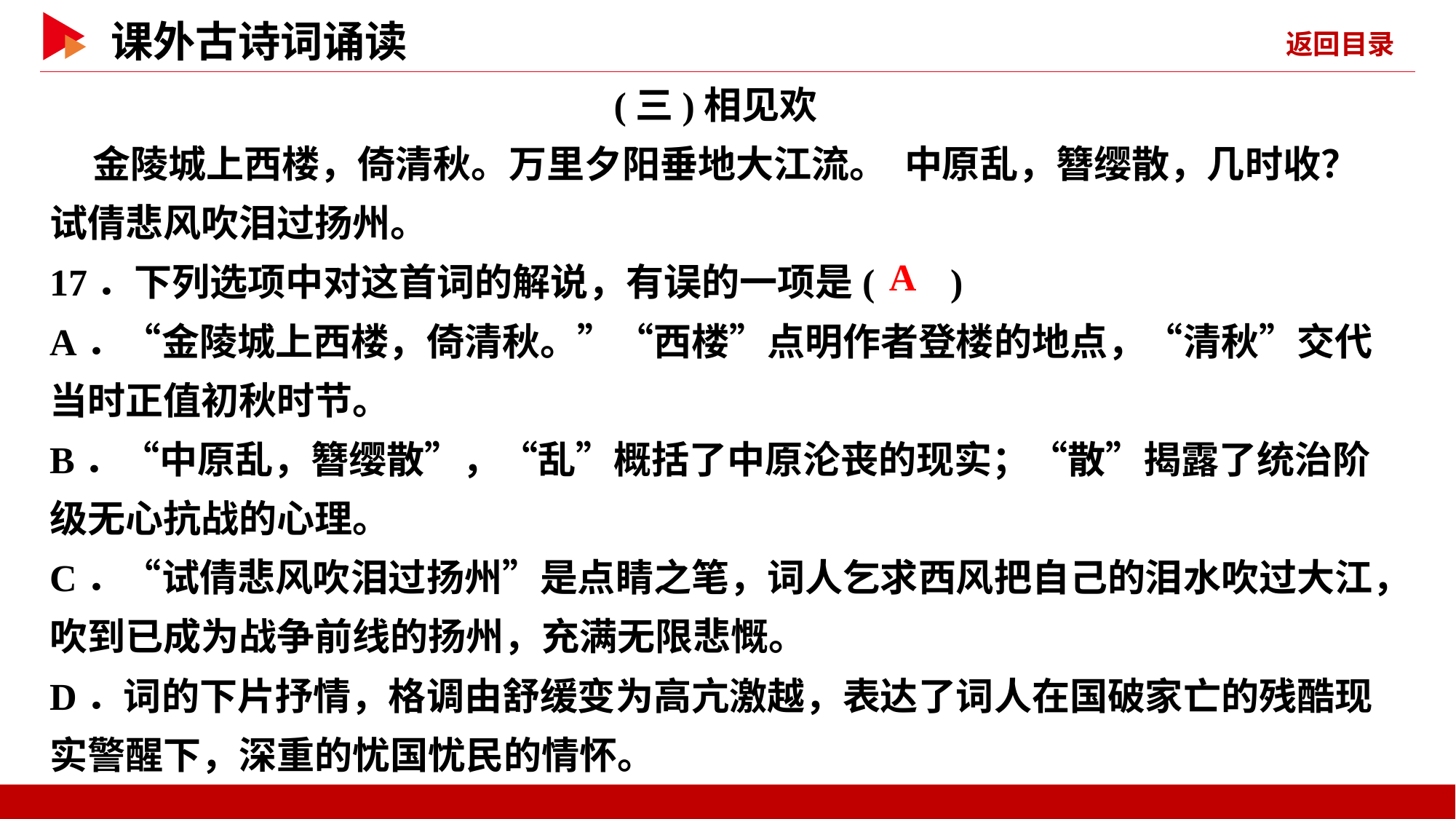

(三)相见欢
    金陵城上西楼，倚清秋。万里夕阳垂地大江流。  中原乱，簪缨散，几时收？试倩悲风吹泪过扬州。
17．下列选项中对这首词的解说，有误的一项是(        )
A．“金陵城上西楼，倚清秋。”“西楼”点明作者登楼的地点，“清秋”交代当时正值初秋时节。
B．“中原乱，簪缨散”，“乱”概括了中原沦丧的现实；“散”揭露了统治阶级无心抗战的心理。
C．“试倩悲风吹泪过扬州”是点睛之笔，词人乞求西风把自己的泪水吹过大江，吹到已成为战争前线的扬州，充满无限悲慨。
D．词的下片抒情，格调由舒缓变为高亢激越，表达了词人在国破家亡的残酷现实警醒下，深重的忧国忧民的情怀。
   A